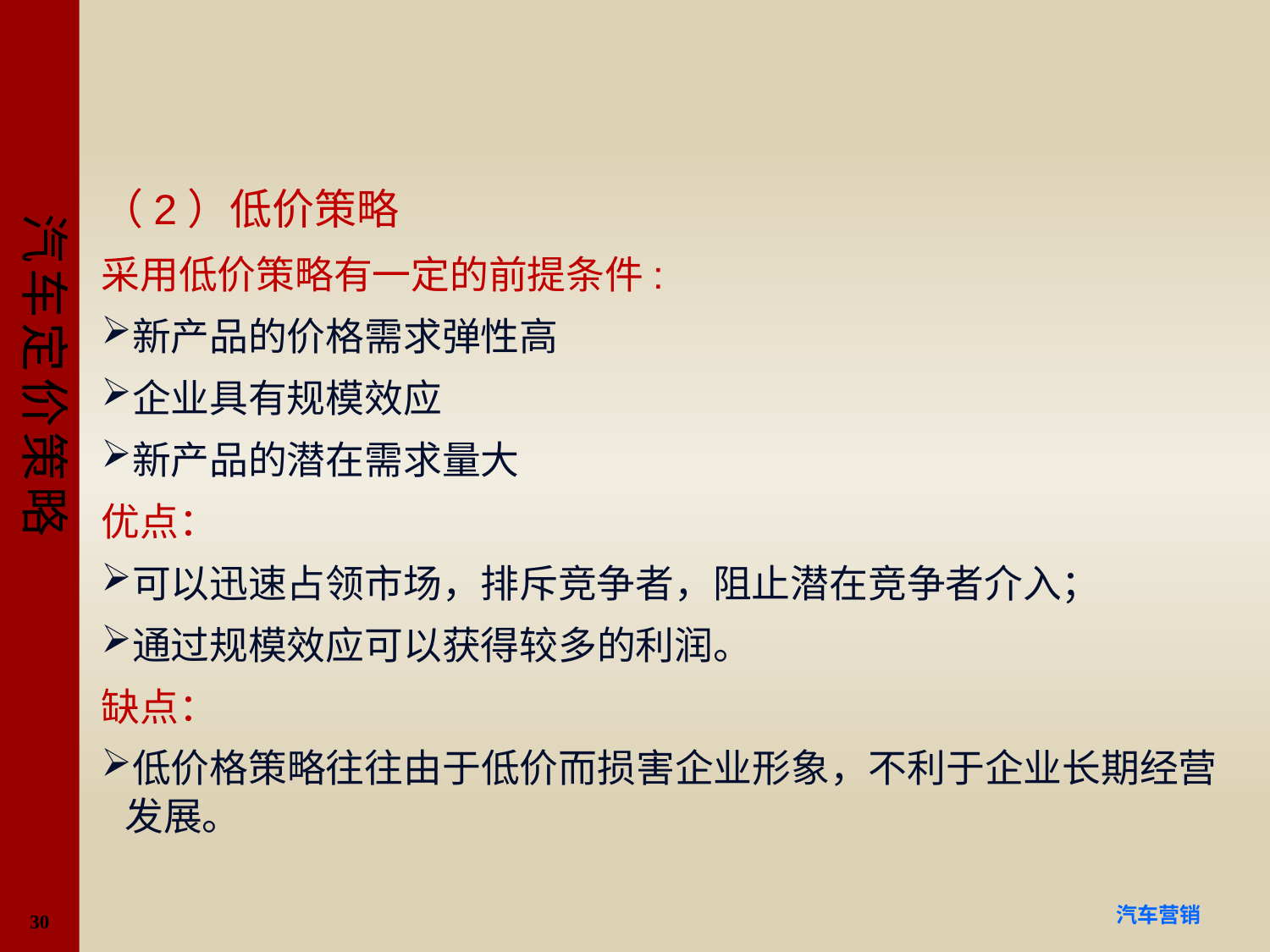

#
（2）低价策略
采用低价策略有一定的前提条件:
新产品的价格需求弹性高
企业具有规模效应
新产品的潜在需求量大
优点：
可以迅速占领市场，排斥竞争者，阻止潜在竞争者介入；
通过规模效应可以获得较多的利润。
缺点：
低价格策略往往由于低价而损害企业形象，不利于企业长期经营发展。
30